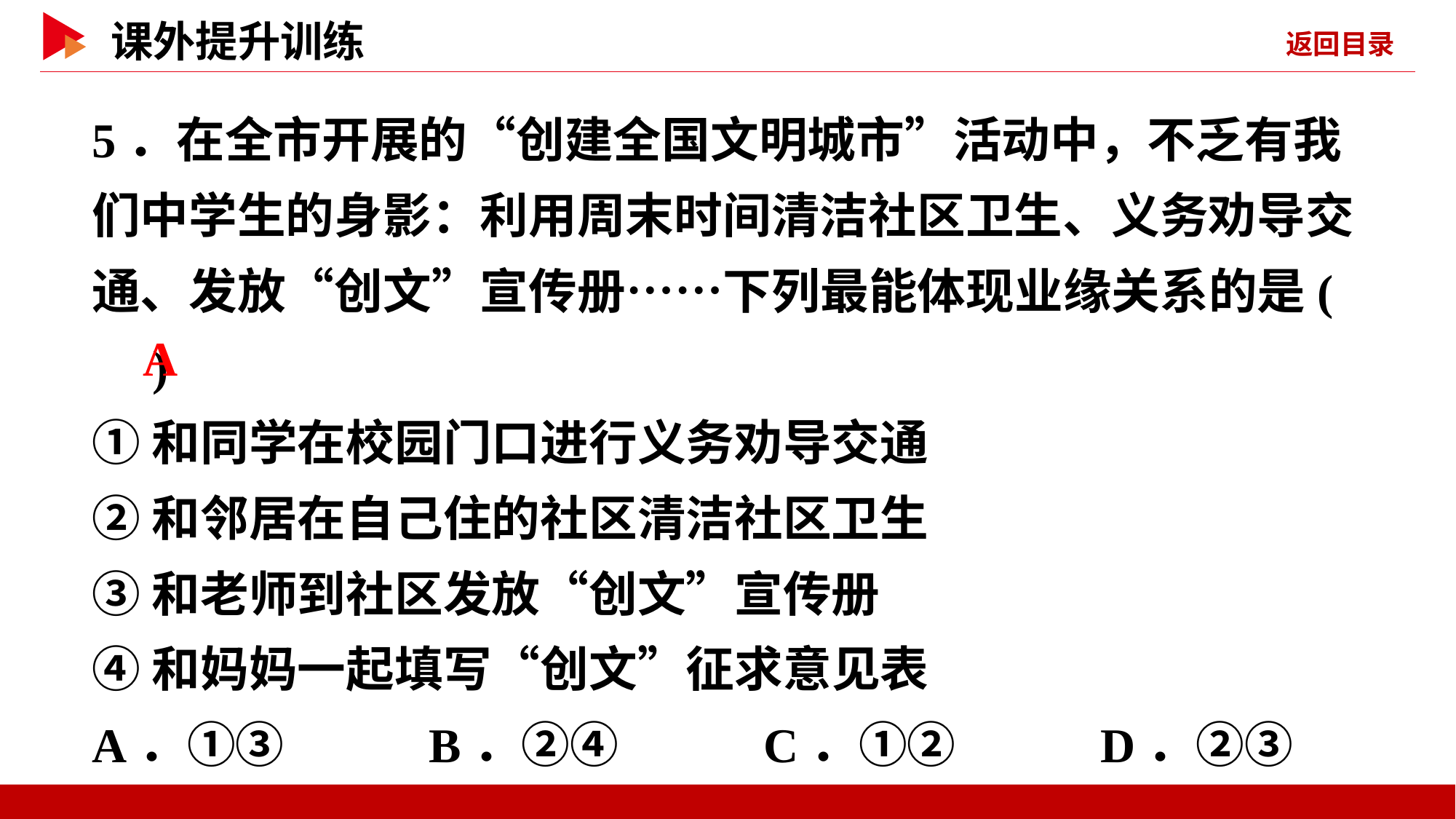

5．在全市开展的“创建全国文明城市”活动中，不乏有我们中学生的身影：利用周末时间清洁社区卫生、义务劝导交通、发放“创文”宣传册……下列最能体现业缘关系的是(        )
①和同学在校园门口进行义务劝导交通
②和邻居在自己住的社区清洁社区卫生
③和老师到社区发放“创文”宣传册
④和妈妈一起填写“创文”征求意见表
A．①③            B．②④            C．①②            D．②③
   A